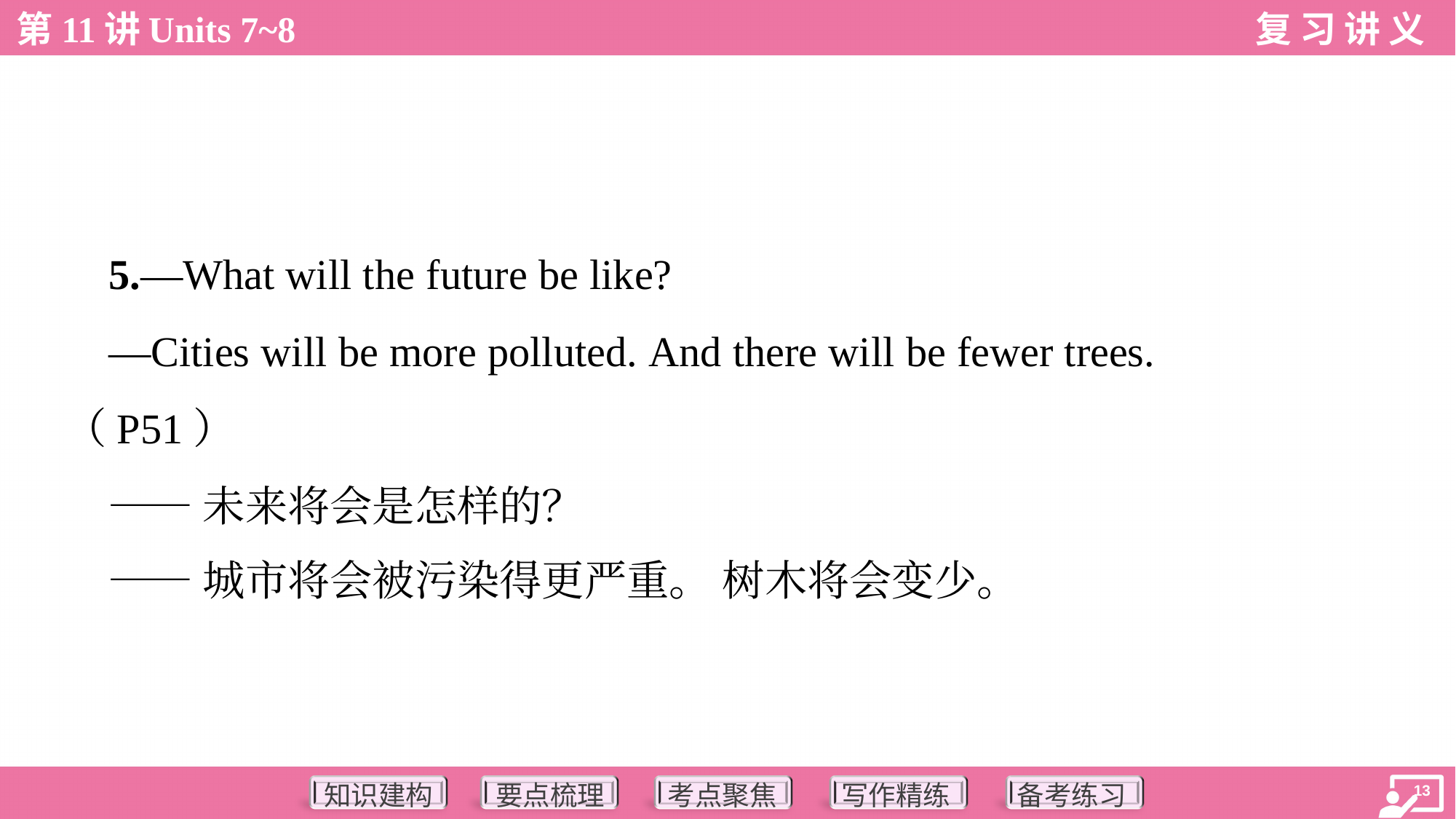

5.—What will the future be like?
    —Cities will be more polluted. And there will be fewer trees.
（P51）
    ——未来将会是怎样的？
    ——城市将会被污染得更严重。 树木将会变少。